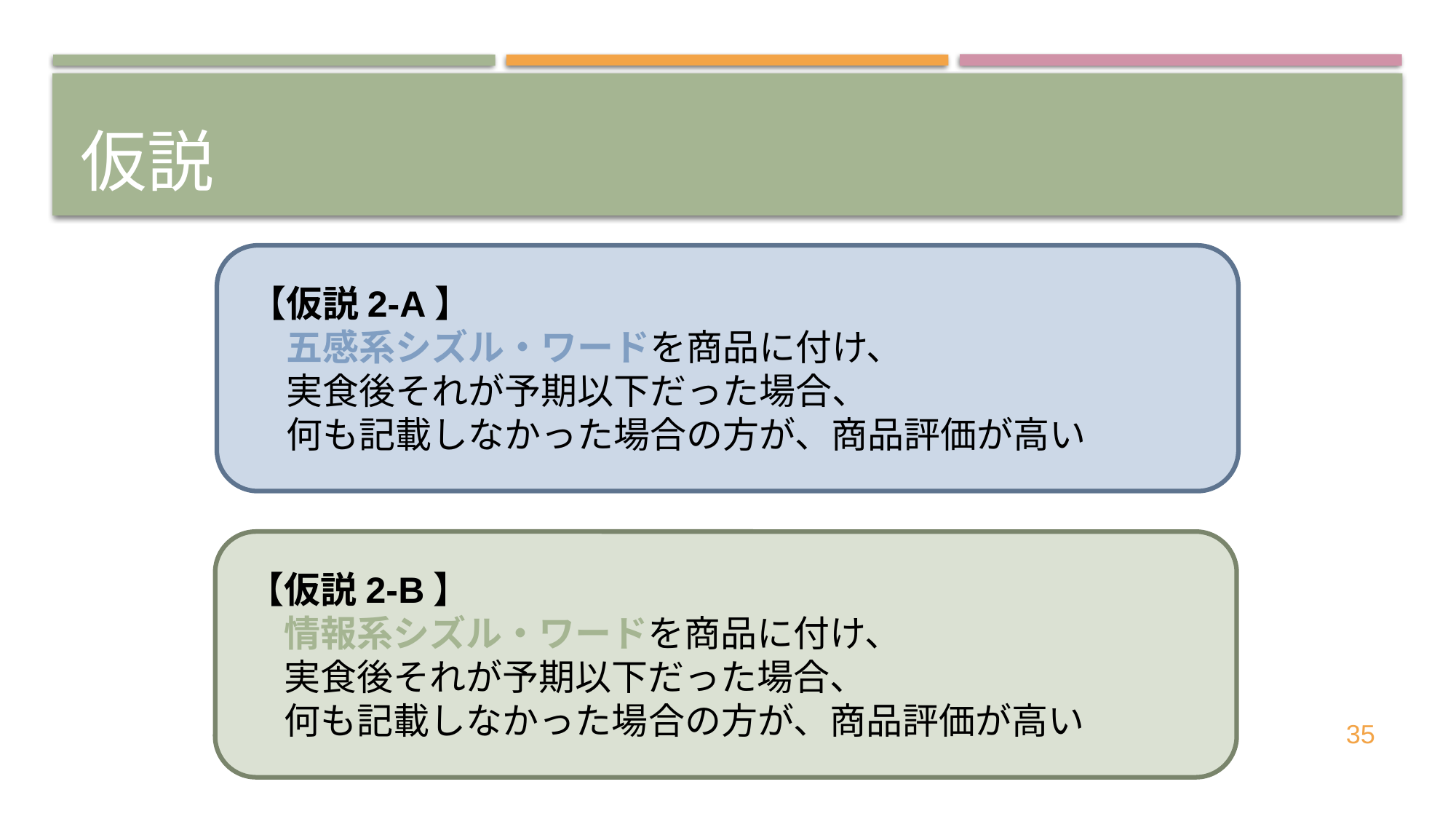

# 仮説
【仮説2-A】
　五感系シズル・ワードを商品に付け、
　実食後それが予期以下だった場合、
　何も記載しなかった場合の方が、商品評価が高い
【仮説2-B】
　情報系シズル・ワードを商品に付け、
　実食後それが予期以下だった場合、
　何も記載しなかった場合の方が、商品評価が高い
35